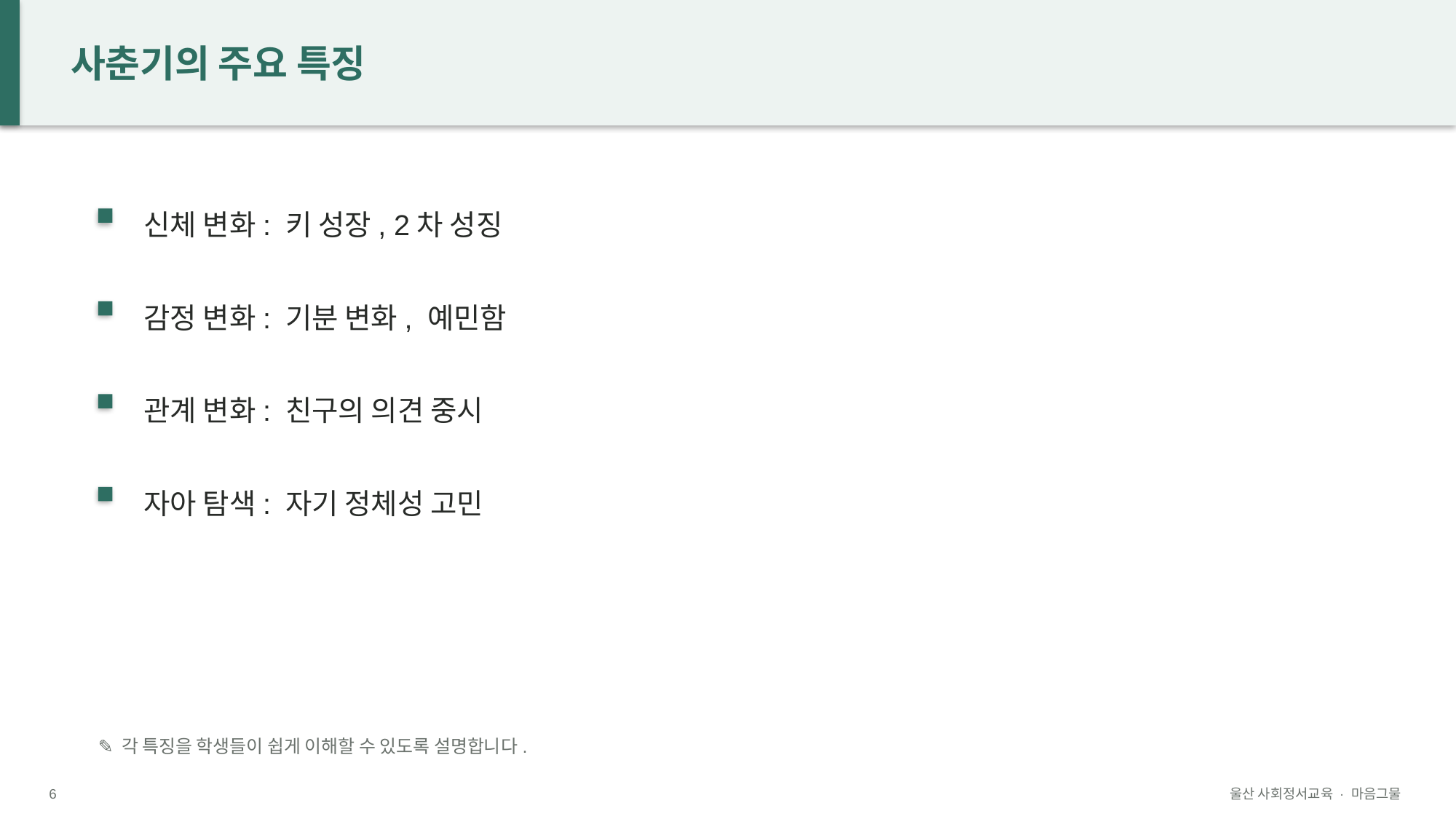

사춘기의 주요 특징
신체 변화: 키 성장, 2차 성징

감정 변화: 기분 변화, 예민함

관계 변화: 친구의 의견 중시

자아 탐색: 자기 정체성 고민

✎ 각 특징을 학생들이 쉽게 이해할 수 있도록 설명합니다.
6
울산 사회정서교육 · 마음그물